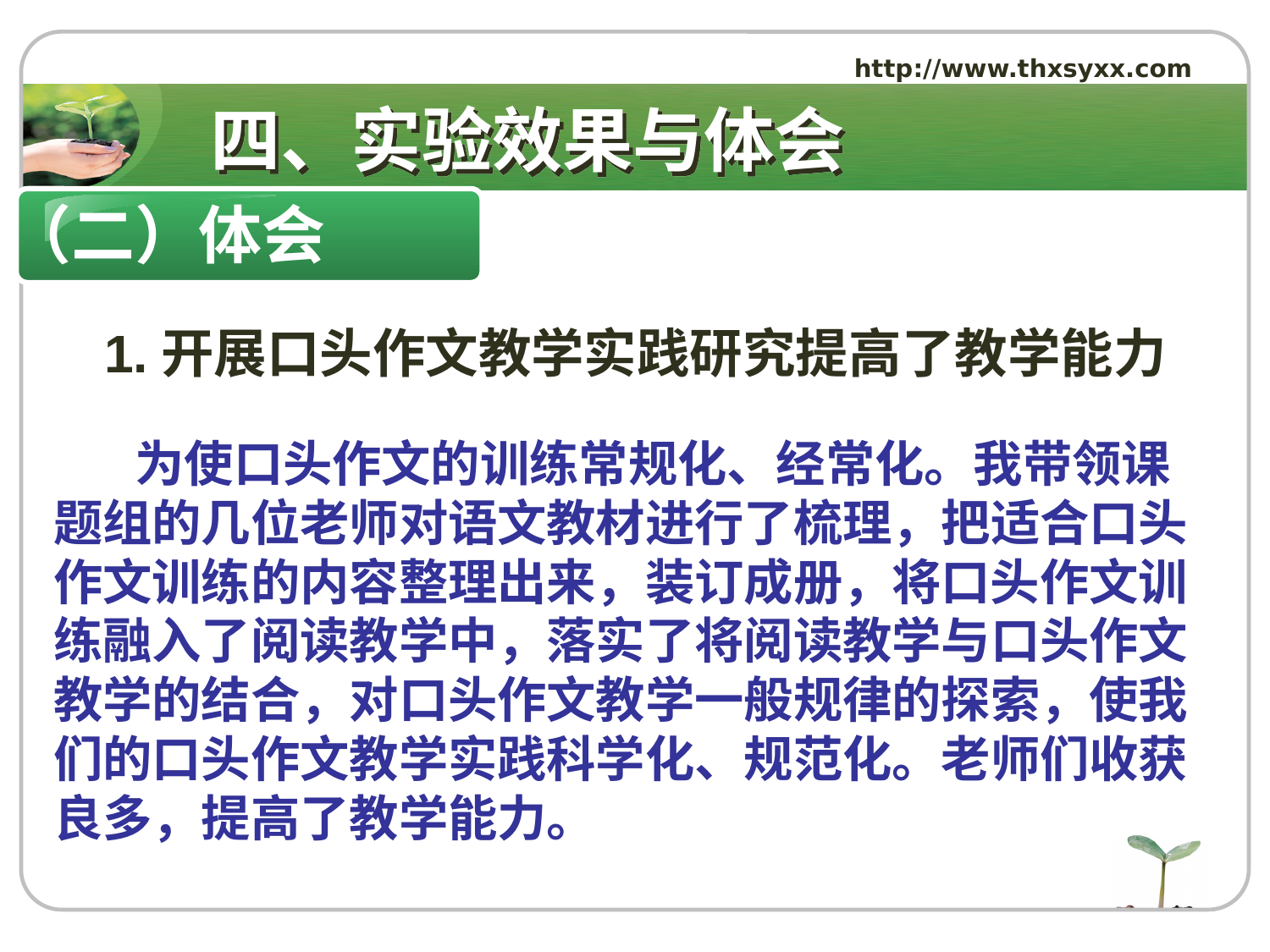

http://www.thxsyxx.com
# 四、实验效果与体会
（二）体会

     1.开展口头作文教学实践研究提高了教学能力
        为使口头作文的训练常规化、经常化。我带领课题组的几位老师对语文教材进行了梳理，把适合口头作文训练的内容整理出来，装订成册，将口头作文训练融入了阅读教学中，落实了将阅读教学与口头作文教学的结合，对口头作文教学一般规律的探索，使我们的口头作文教学实践科学化、规范化。老师们收获良多，提高了教学能力。